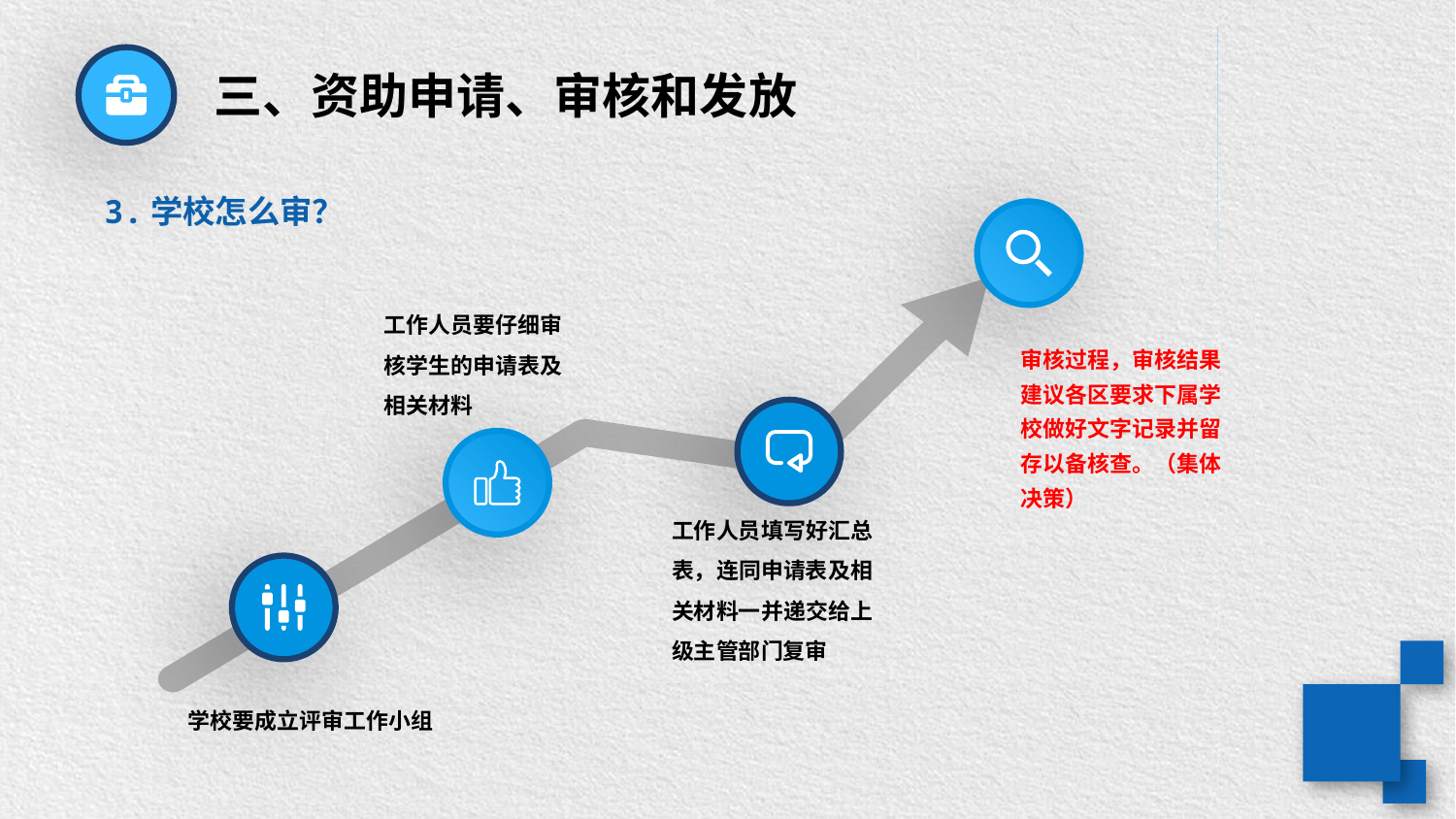

三、资助申请、审核和发放

3.学校怎么审？

工作人员要仔细审核学生的申请表及相关材料
审核过程，审核结果建议各区要求下属学校做好文字记录并留存以备核查。（集体决策）
工作人员填写好汇总表，连同申请表及相关材料一并递交给上级主管部门复审

学校要成立评审工作小组